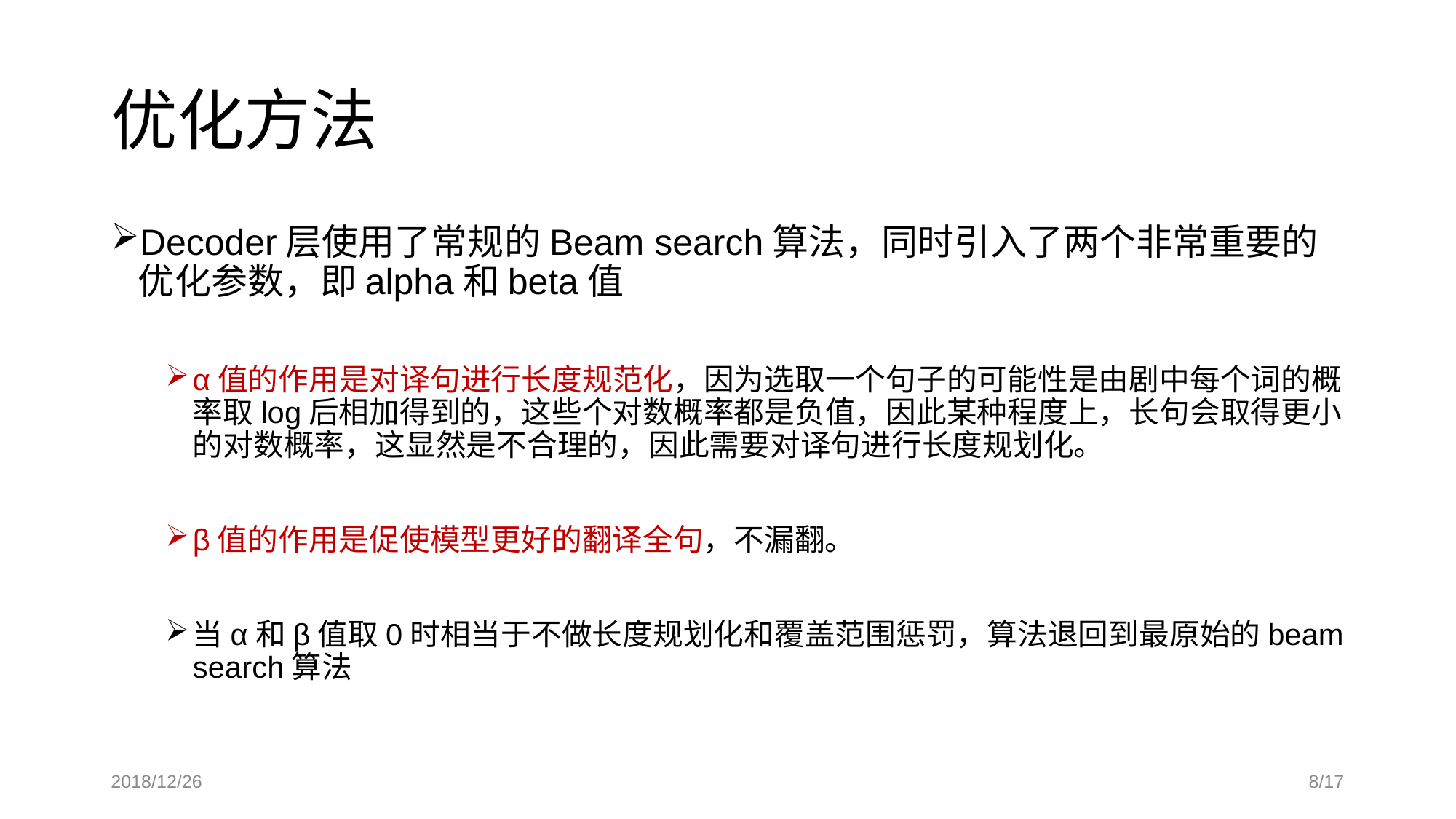

# 优化方法
Decoder层使用了常规的Beam search算法，同时引入了两个非常重要的优化参数，即alpha和beta值

α值的作用是对译句进行长度规范化，因为选取一个句子的可能性是由剧中每个词的概率取log后相加得到的，这些个对数概率都是负值，因此某种程度上，长句会取得更小的对数概率，这显然是不合理的，因此需要对译句进行长度规划化。

β值的作用是促使模型更好的翻译全句，不漏翻。

当α和β值取0时相当于不做长度规划化和覆盖范围惩罚，算法退回到最原始的beam search算法
2018/12/26
8/17